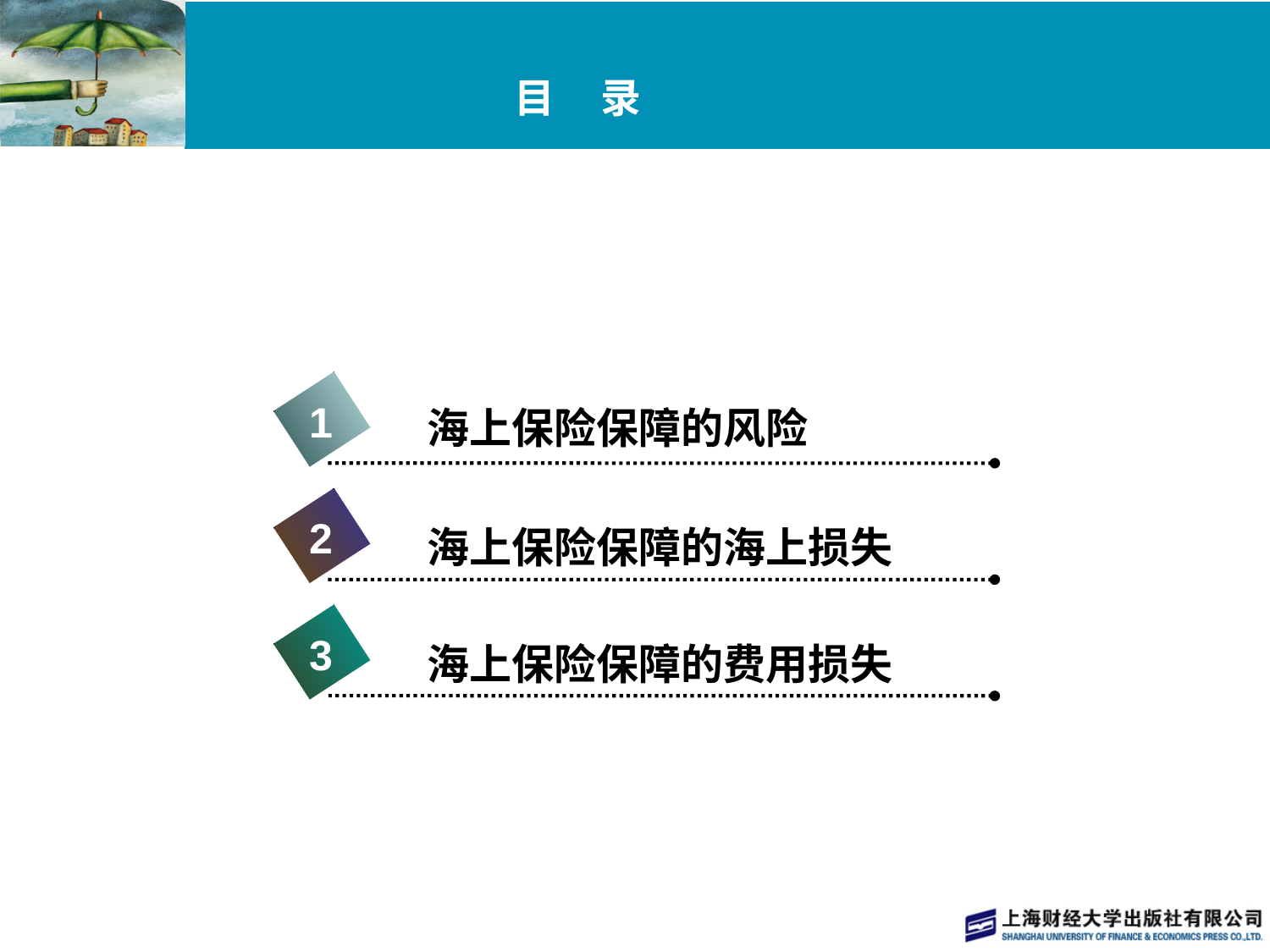

# 目     录

1
海上保险保障的风险

2
海上保险保障的海上损失

3
海上保险保障的费用损失